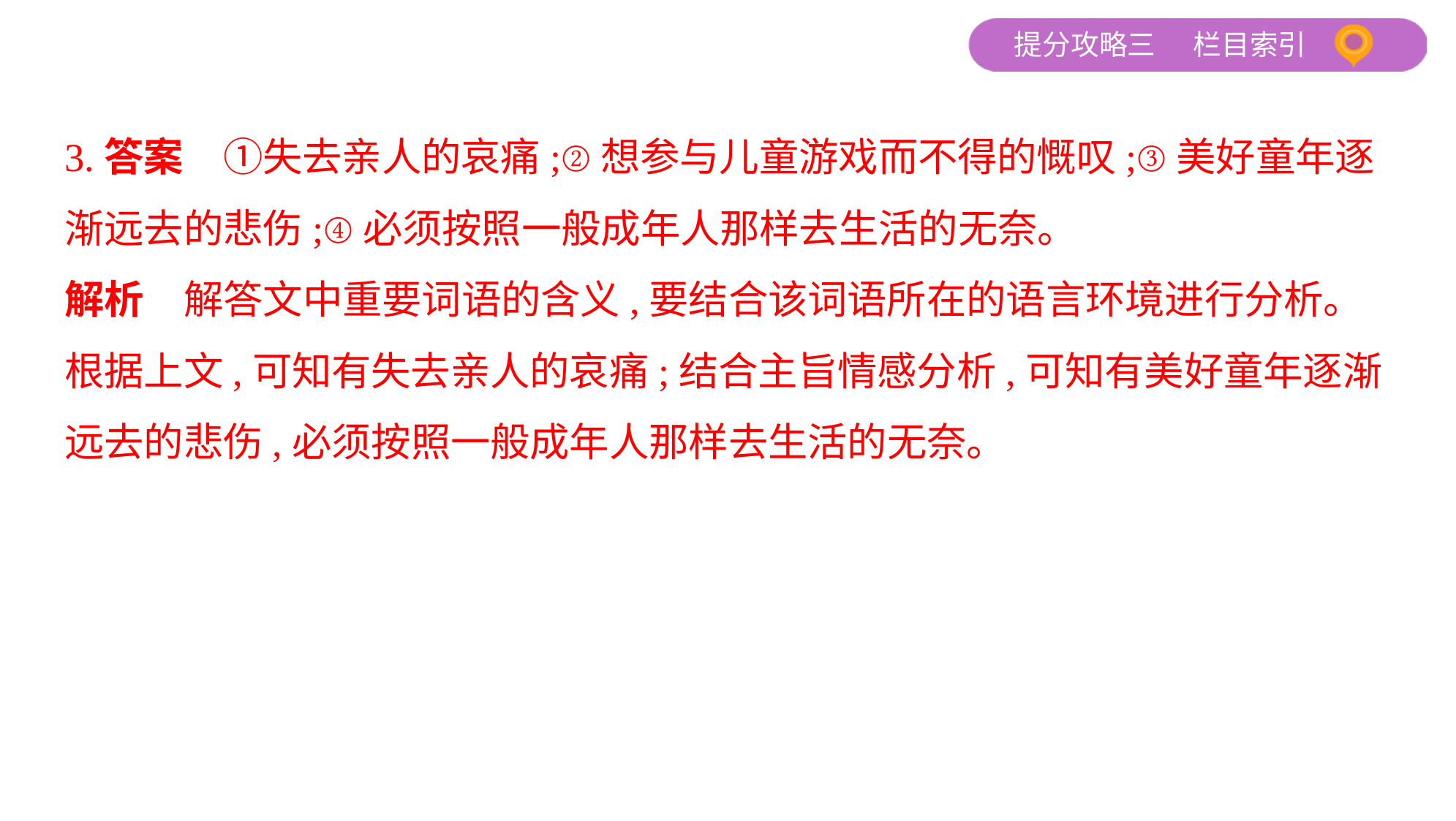

3.答案　①失去亲人的哀痛;②想参与儿童游戏而不得的慨叹;③美好童年逐
渐远去的悲伤;④必须按照一般成年人那样去生活的无奈。
解析　解答文中重要词语的含义,要结合该词语所在的语言环境进行分析。
根据上文,可知有失去亲人的哀痛;结合主旨情感分析,可知有美好童年逐渐
远去的悲伤,必须按照一般成年人那样去生活的无奈。